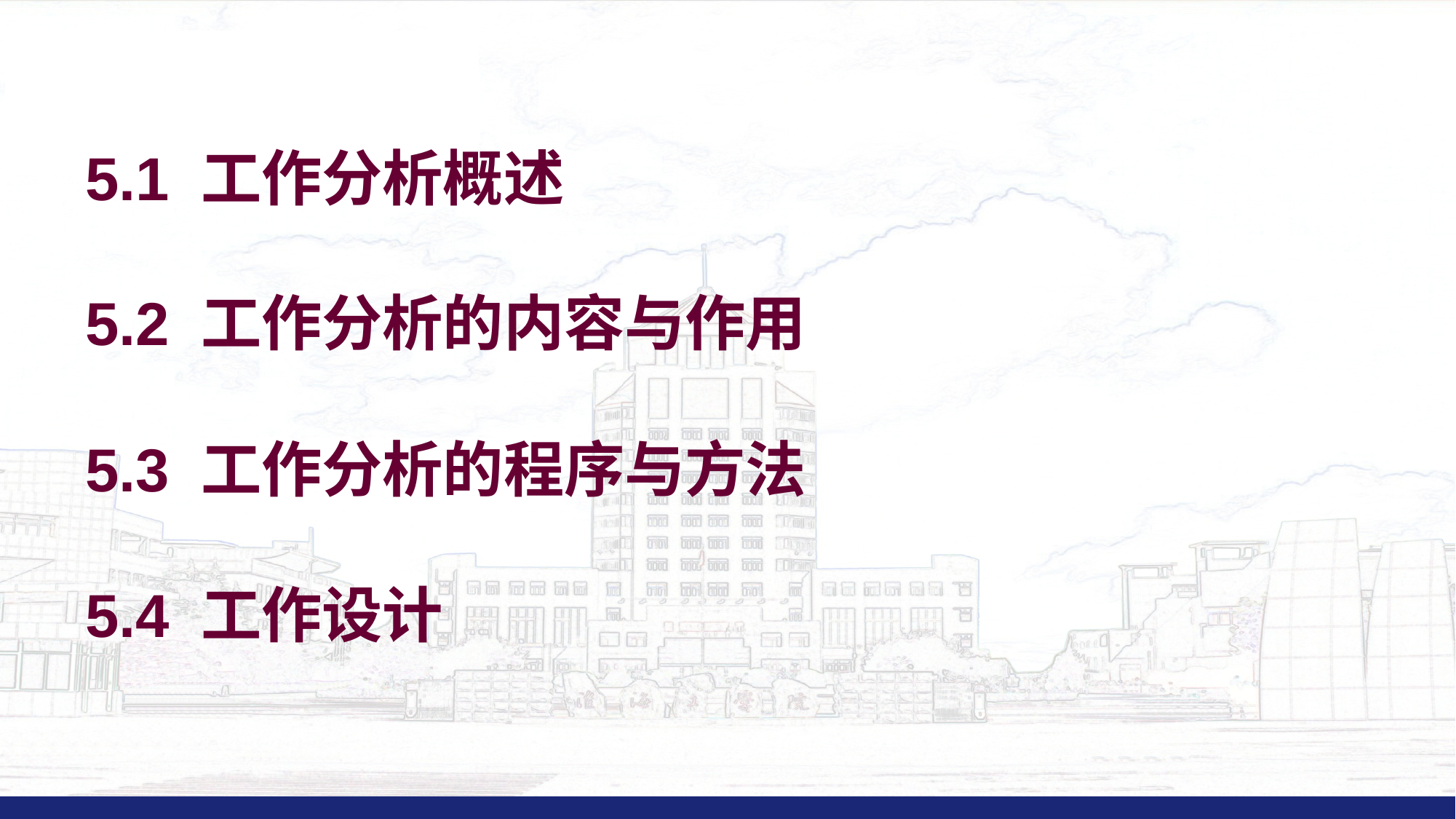

5.1 工作分析概述

5.2 工作分析的内容与作用

5.3 工作分析的程序与方法

5.4 工作设计